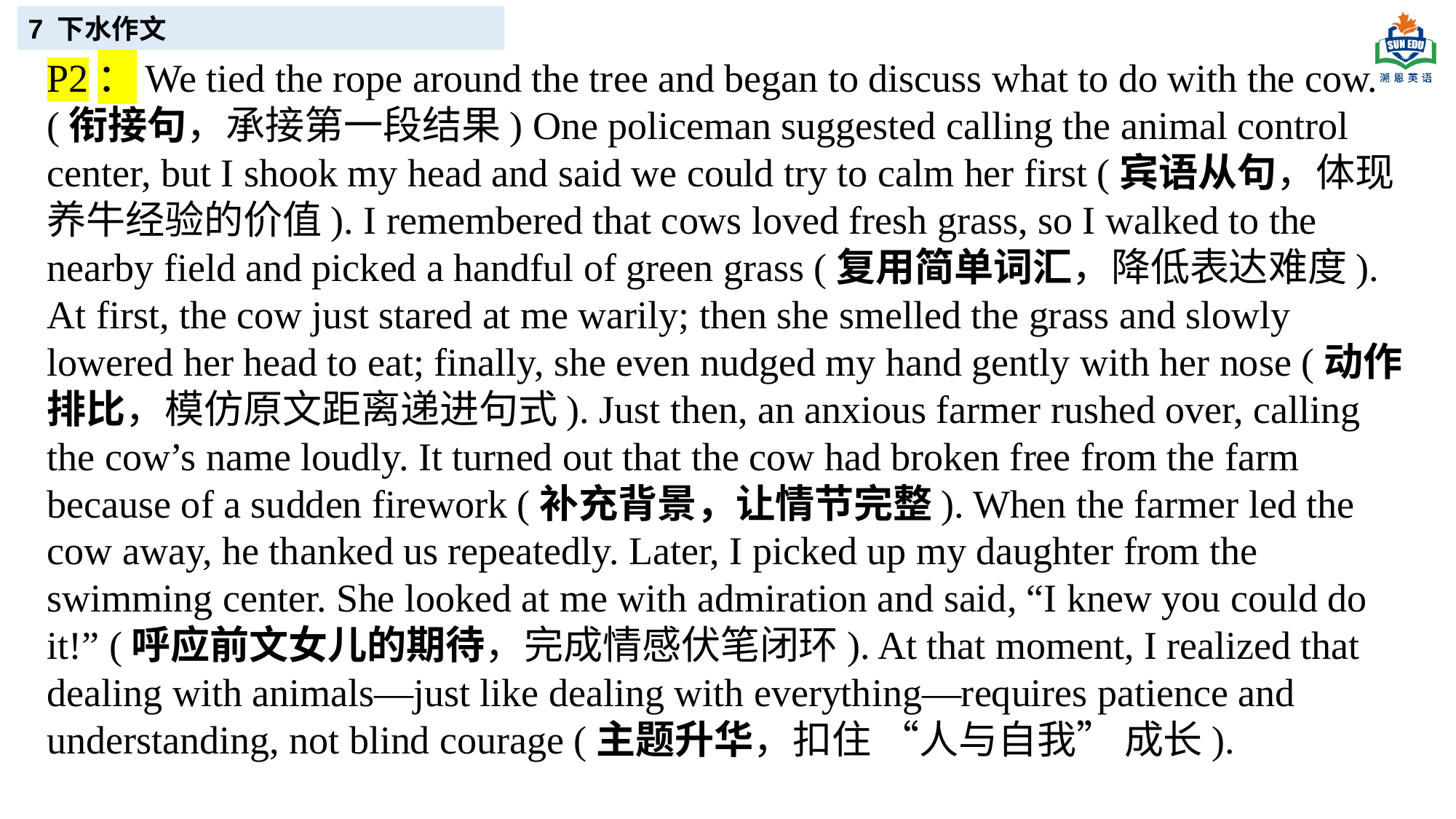

7 下水作文
P2：We tied the rope around the tree and began to discuss what to do with the cow. (衔接句，承接第一段结果) One policeman suggested calling the animal control center, but I shook my head and said we could try to calm her first (宾语从句，体现养牛经验的价值). I remembered that cows loved fresh grass, so I walked to the nearby field and picked a handful of green grass (复用简单词汇，降低表达难度). At first, the cow just stared at me warily; then she smelled the grass and slowly lowered her head to eat; finally, she even nudged my hand gently with her nose (动作排比，模仿原文距离递进句式). Just then, an anxious farmer rushed over, calling the cow’s name loudly. It turned out that the cow had broken free from the farm because of a sudden firework (补充背景，让情节完整). When the farmer led the cow away, he thanked us repeatedly. Later, I picked up my daughter from the swimming center. She looked at me with admiration and said, “I knew you could do it!” (呼应前文女儿的期待，完成情感伏笔闭环). At that moment, I realized that dealing with animals—just like dealing with everything—requires patience and understanding, not blind courage (主题升华，扣住 “人与自我” 成长).